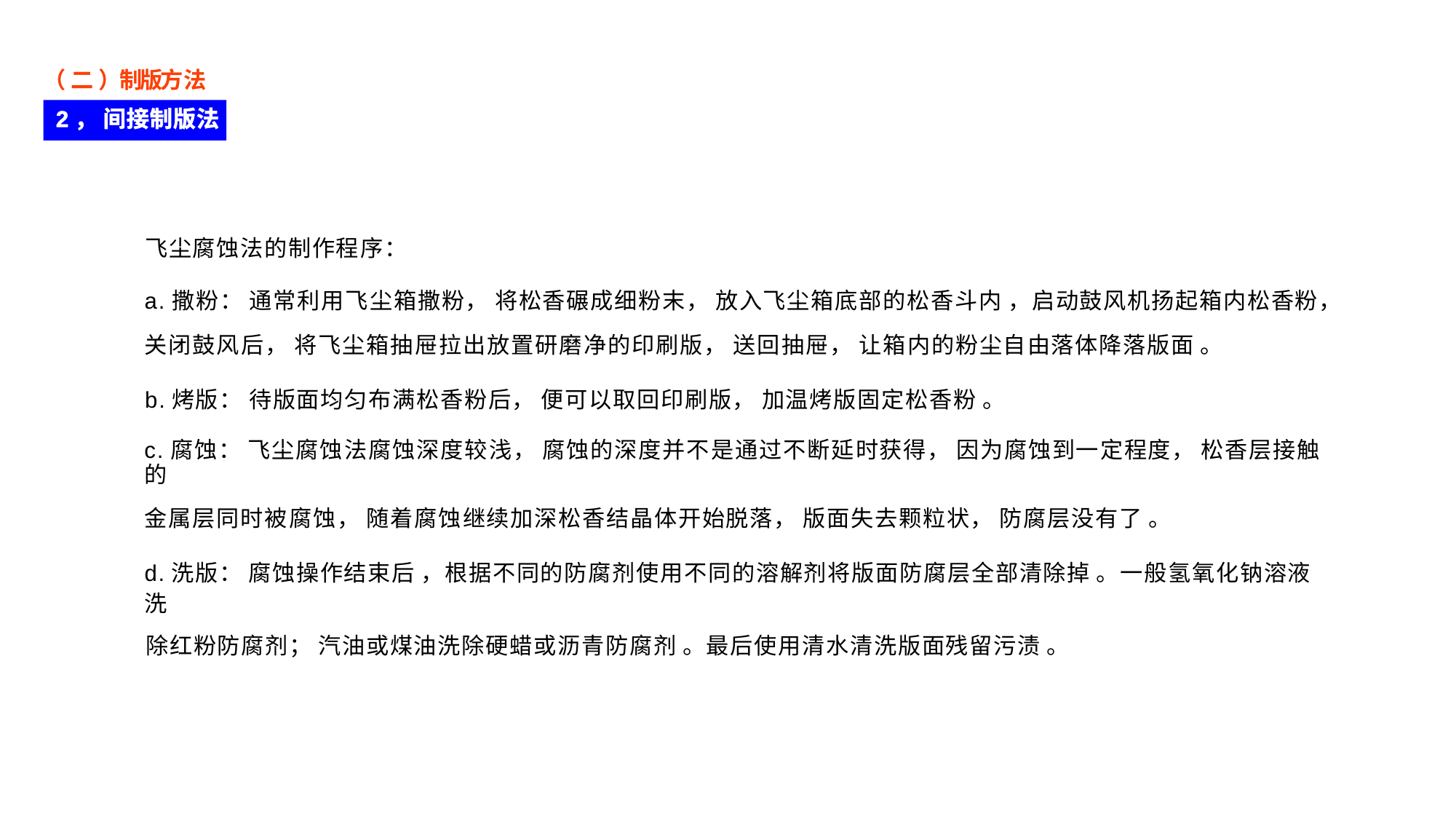

（ 二 ）制版方法

2， 间接制版法

飞尘腐蚀法的制作程序：

a.撒粉： 通常利用飞尘箱撒粉， 将松香碾成细粉末， 放入飞尘箱底部的松香斗内 ，启动鼓风机扬起箱内松香粉，
关闭鼓风后， 将飞尘箱抽屉拉出放置研磨净的印刷版， 送回抽屉， 让箱内的粉尘自由落体降落版面 。
b.烤版： 待版面均匀布满松香粉后， 便可以取回印刷版， 加温烤版固定松香粉 。

c.腐蚀： 飞尘腐蚀法腐蚀深度较浅， 腐蚀的深度并不是通过不断延时获得， 因为腐蚀到一定程度， 松香层接触的
金属层同时被腐蚀， 随着腐蚀继续加深松香结晶体开始脱落， 版面失去颗粒状， 防腐层没有了 。
d.洗版： 腐蚀操作结束后 ，根据不同的防腐剂使用不同的溶解剂将版面防腐层全部清除掉 。一般氢氧化钠溶液洗
除红粉防腐剂； 汽油或煤油洗除硬蜡或沥青防腐剂 。最后使用清水清洗版面残留污渍 。